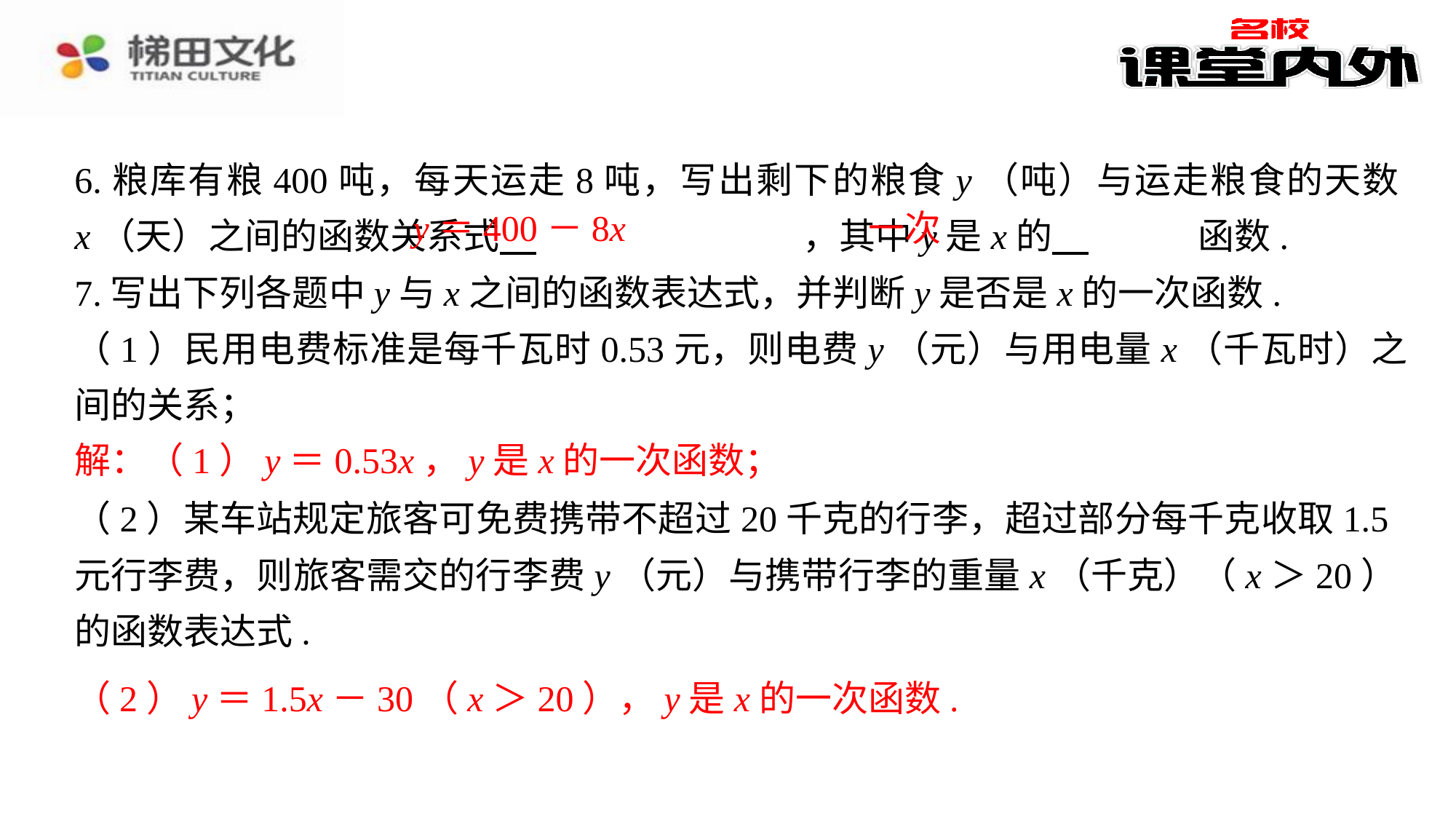

6.粮库有粮400吨，每天运走8吨，写出剩下的粮食y（吨）与运走粮食的天数x（天）之间的函数关系式 　y＝400－8x　⁠，其中y是x的 　一次　⁠函数.
7.写出下列各题中y与x之间的函数表达式，并判断y是否是x的一次函数.
（1）民用电费标准是每千瓦时0.53元，则电费y（元）与用电量x（千瓦时）之间的关系；
解：（1）y＝0.53x，y是x的一次函数；⁠
（2）y＝1.5x－30（x＞20），y是x的一次函数.⁠
y＝400－8x
一次
解：（1）y＝0.53x，y是x的一次函数；
（2）某车站规定旅客可免费携带不超过20千克的行李，超过部分每千克收取1.5元行李费，则旅客需交的行李费y（元）与携带行李的重量x（千克）（x＞20）的函数表达式.
（2）y＝1.5x－30（x＞20），y是x的一次函数.